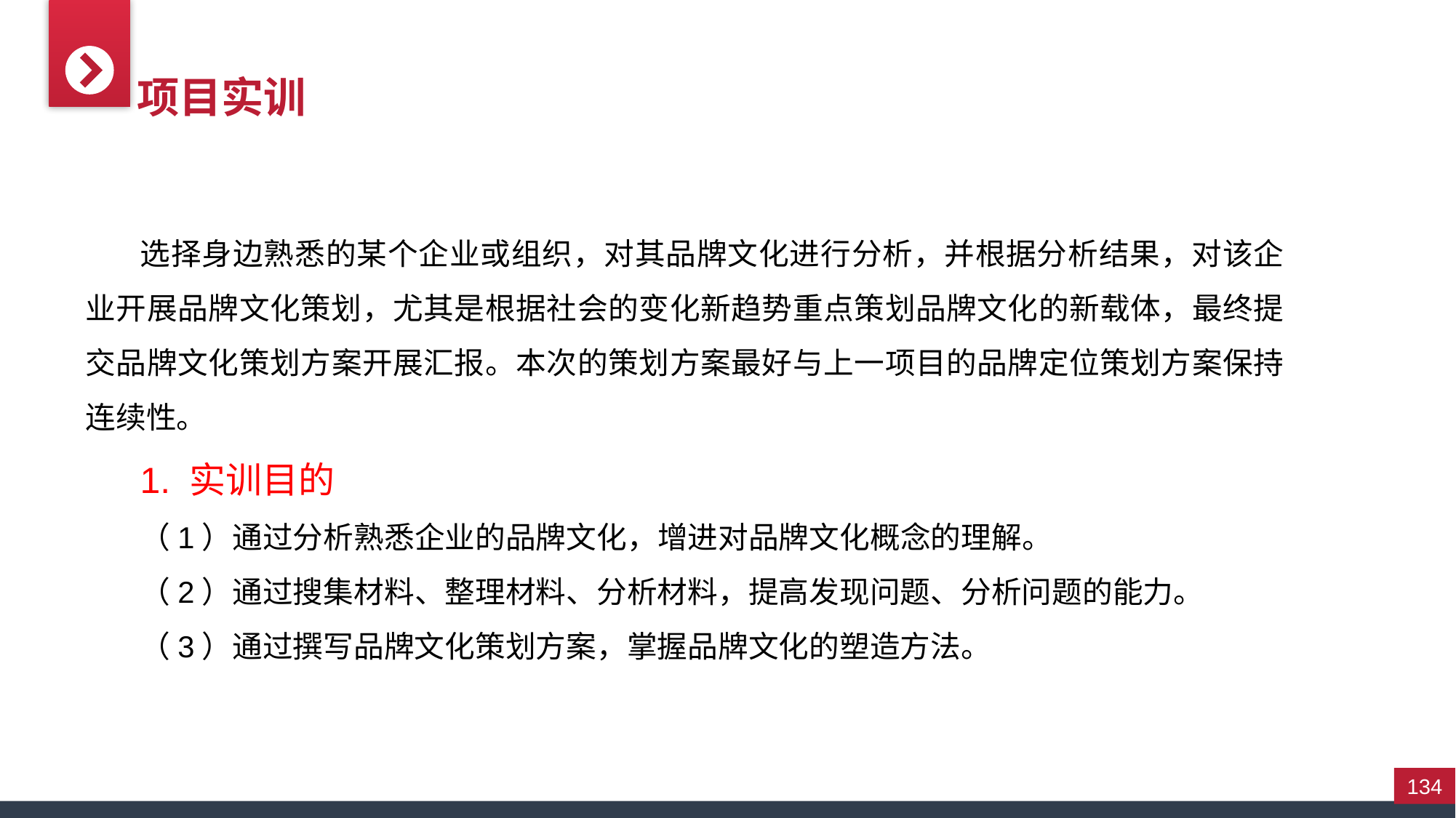

项目实训
选择身边熟悉的某个企业或组织，对其品牌文化进行分析，并根据分析结果，对该企业开展品牌文化策划，尤其是根据社会的变化新趋势重点策划品牌文化的新载体，最终提交品牌文化策划方案开展汇报。本次的策划方案最好与上一项目的品牌定位策划方案保持连续性。
1. 实训目的
（1）通过分析熟悉企业的品牌文化，增进对品牌文化概念的理解。
（2）通过搜集材料、整理材料、分析材料，提高发现问题、分析问题的能力。
（3）通过撰写品牌文化策划方案，掌握品牌文化的塑造方法。